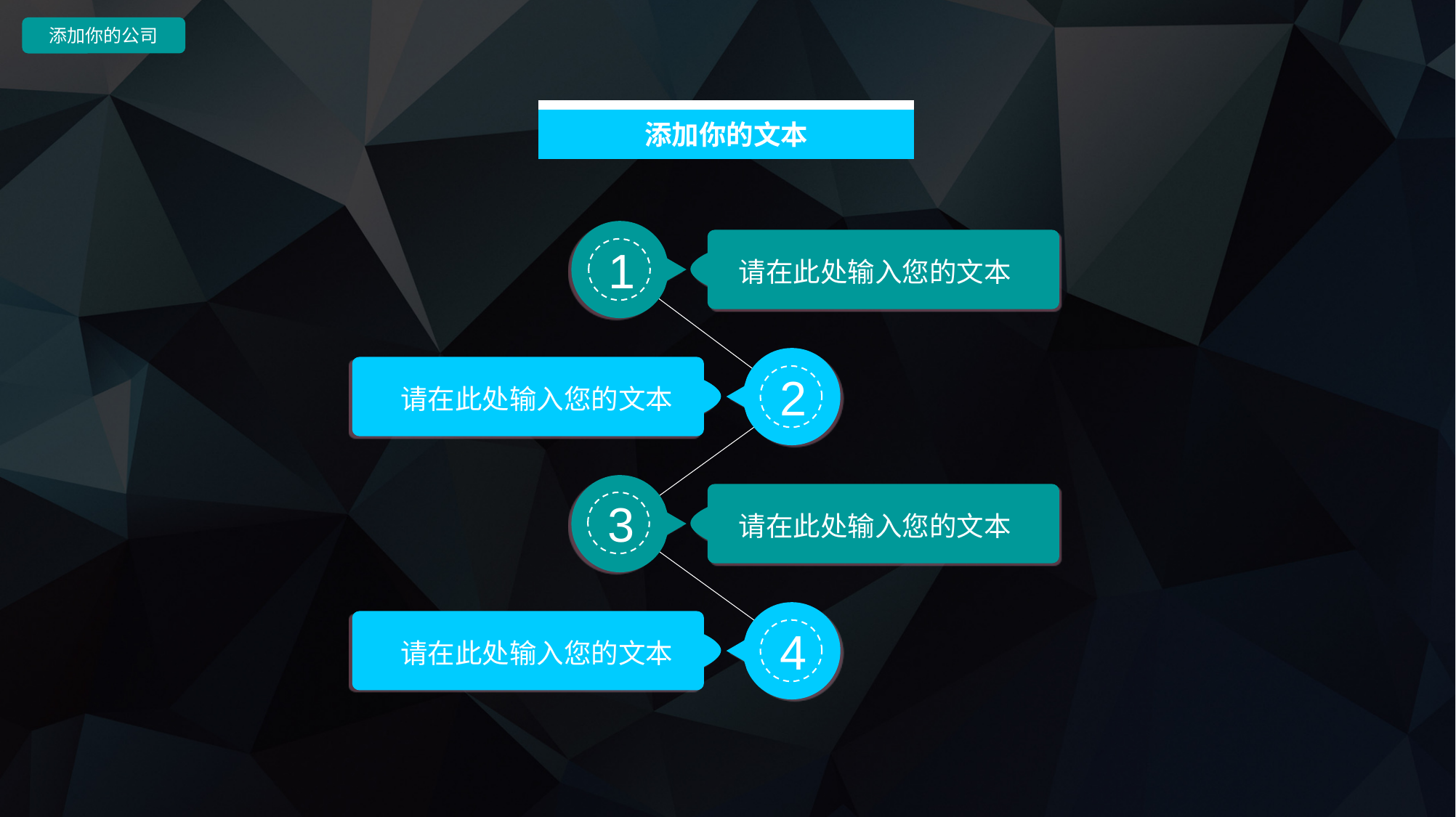

添加你的公司

添加你的文本

请在此处输入您的文本
1

请在此处输入您的文本
2

请在此处输入您的文本
3

请在此处输入您的文本
4